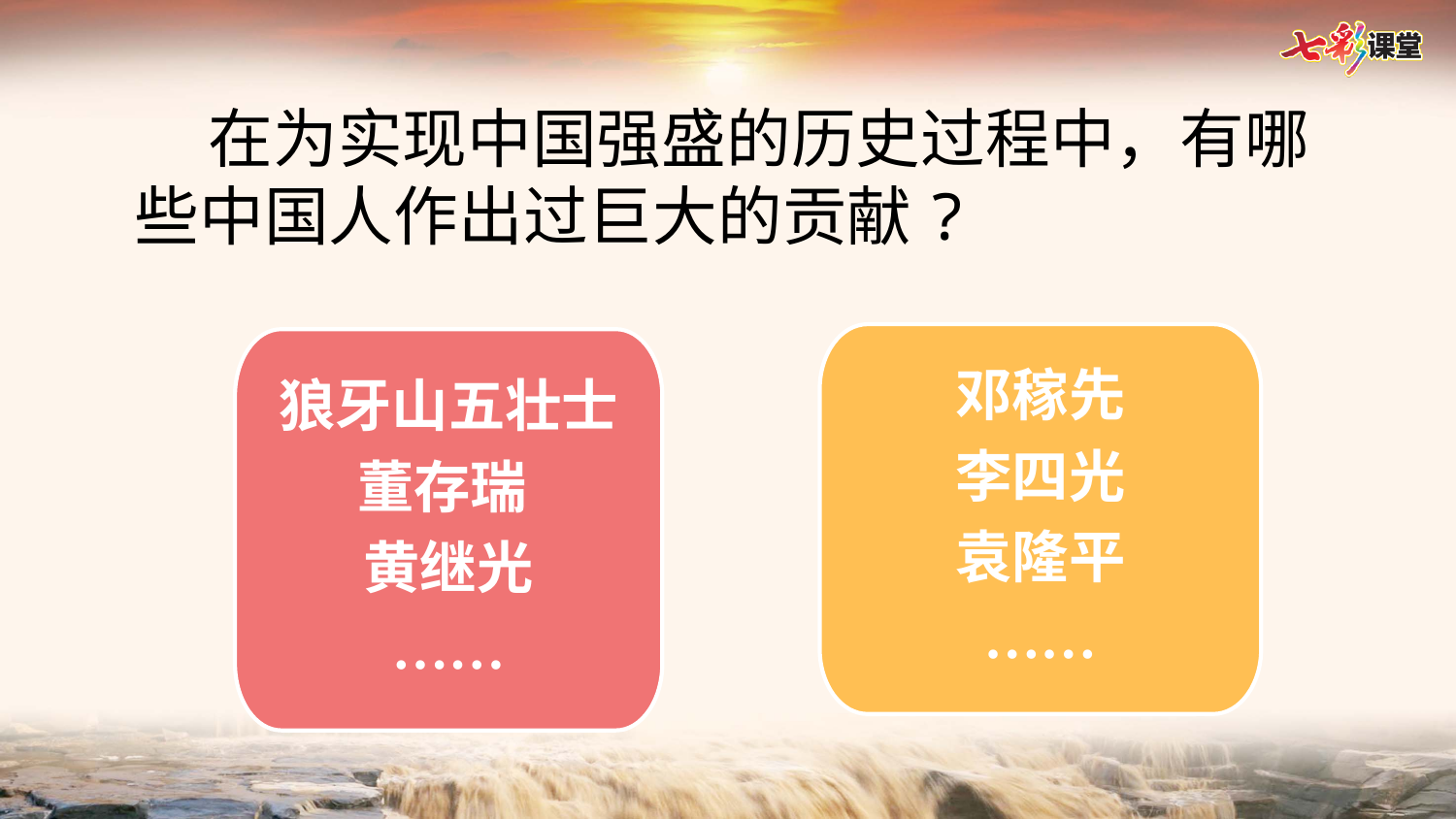

在为实现中国强盛的历史过程中，有哪些中国人作出过巨大的贡献?
邓稼先
李四光
袁隆平
……
狼牙山五壮士
董存瑞
黄继光
……